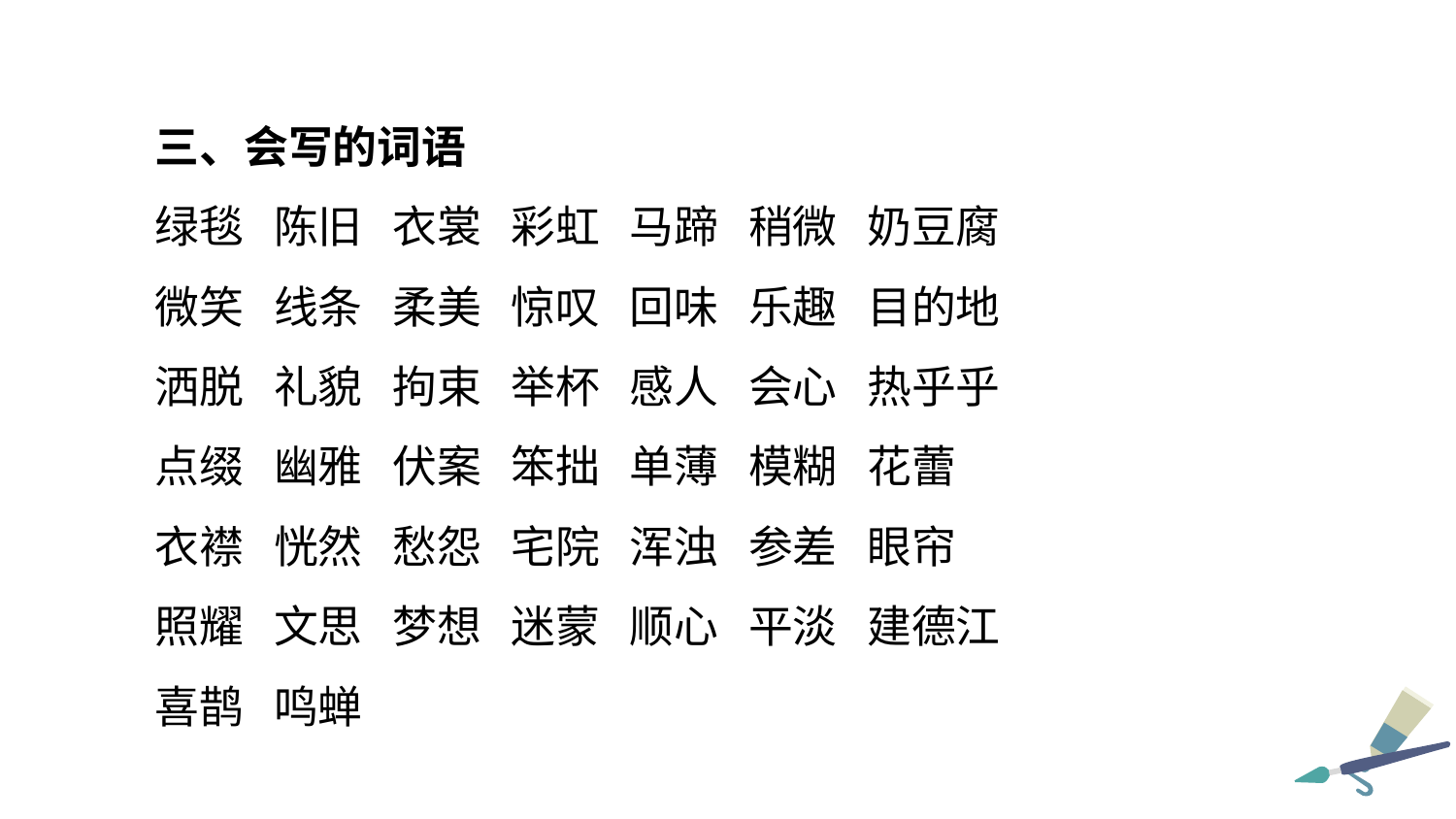

三、会写的词语
绿毯   陈旧   衣裳   彩虹   马蹄   稍微   奶豆腐
微笑   线条   柔美   惊叹   回味   乐趣   目的地
洒脱   礼貌   拘束   举杯   感人   会心   热乎乎
点缀   幽雅   伏案   笨拙   单薄   模糊   花蕾
衣襟   恍然   愁怨   宅院   浑浊   参差   眼帘
照耀   文思   梦想   迷蒙   顺心   平淡   建德江
喜鹊   鸣蝉